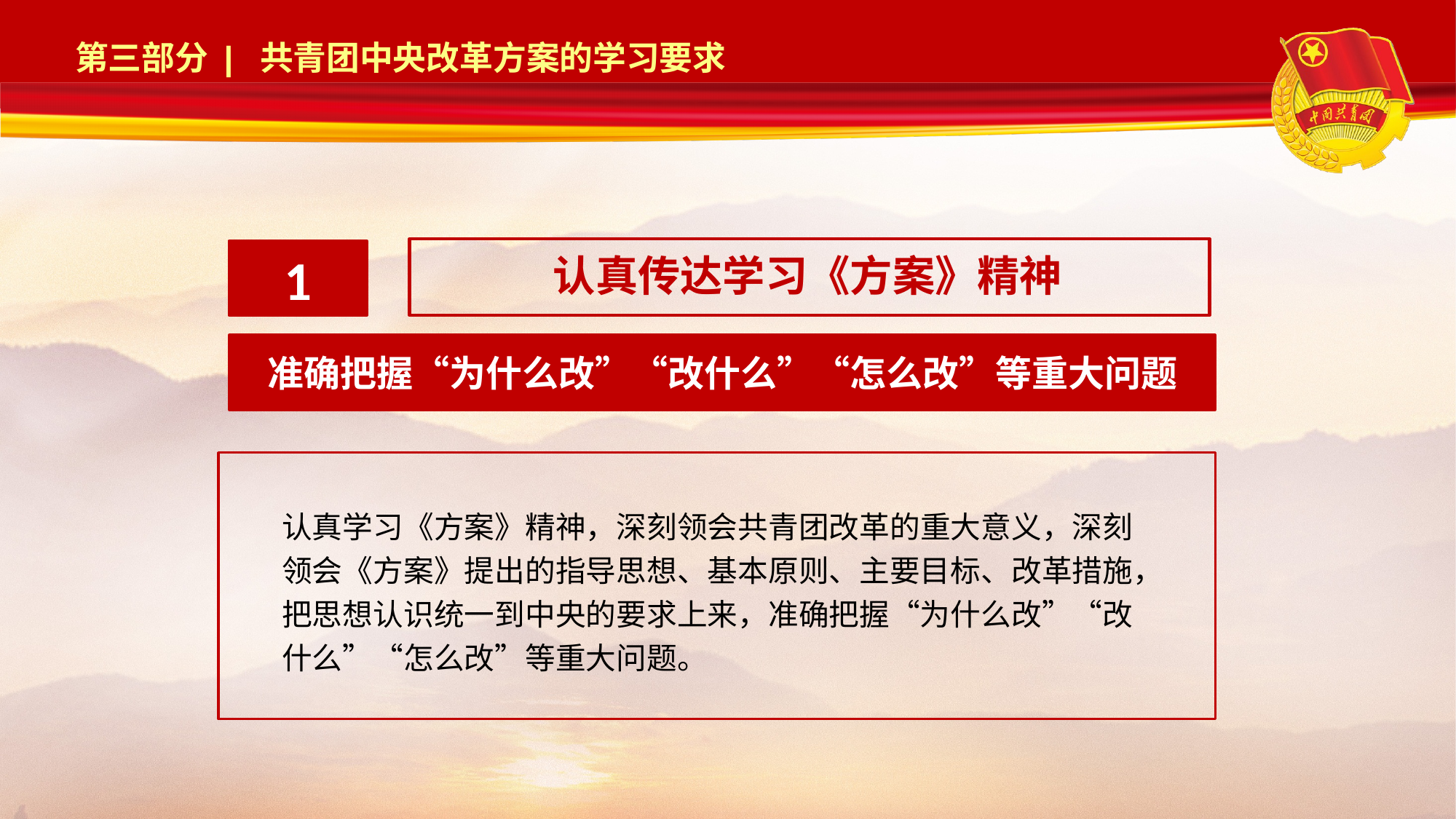

认真传达学习《方案》精神
1
准确把握“为什么改”“改什么”“怎么改”等重大问题

认真学习《方案》精神，深刻领会共青团改革的重大意义，深刻领会《方案》提出的指导思想、基本原则、主要目标、改革措施，把思想认识统一到中央的要求上来，准确把握“为什么改”“改什么”“怎么改”等重大问题。